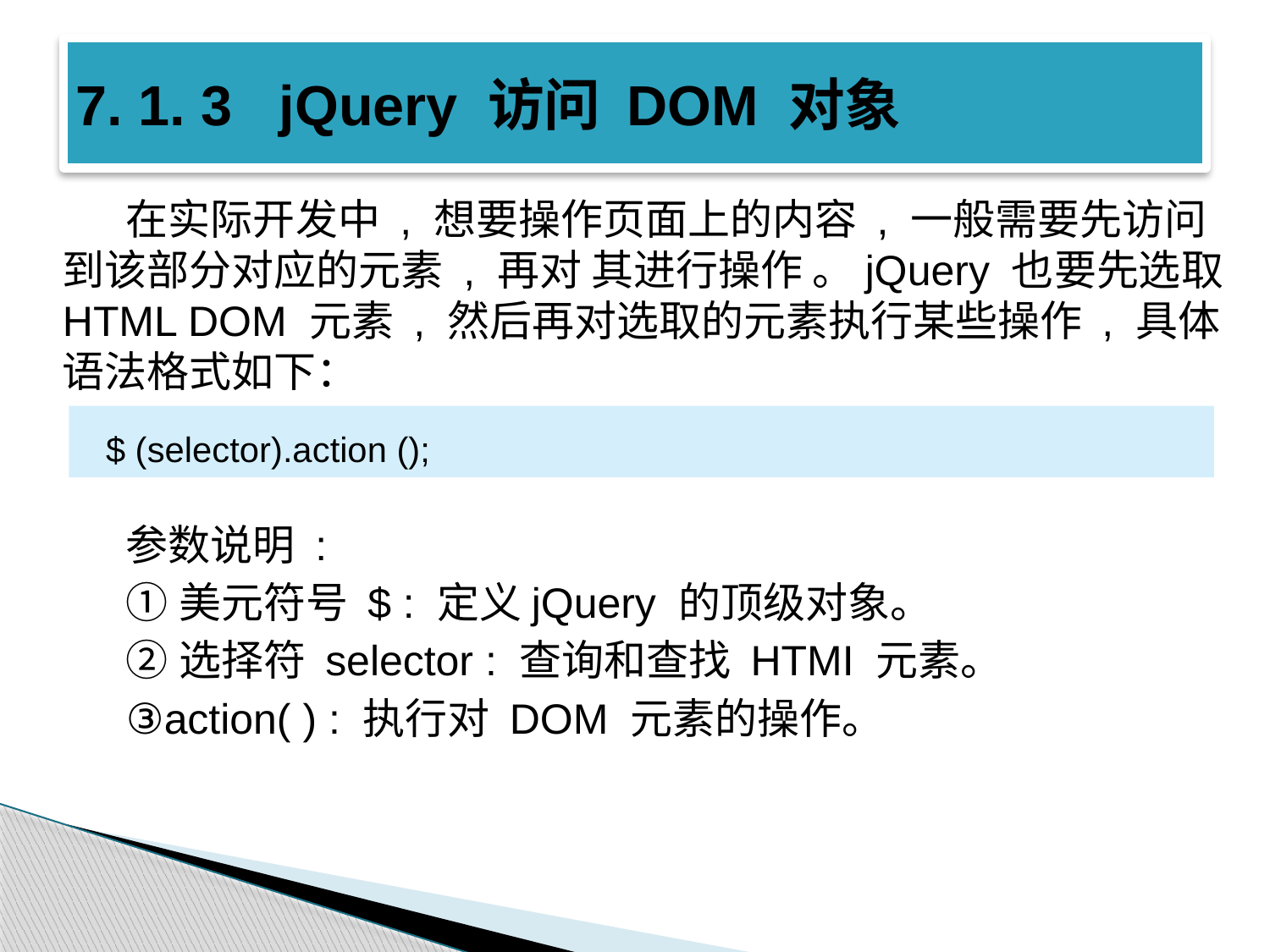

# 7. 1. 3   jQuery 访问 DOM 对象
在实际开发中 , 想要操作页面上的内容 , 一般需要先访问到该部分对应的元素 , 再对 其进行操作 。jQuery 也要先选取 HTML DOM 元素 , 然后再对选取的元素执行某些操作 , 具体语法格式如下：

参数说明 :
①美元符号 $ : 定义jQuery 的顶级对象。
②选择符 selector : 查询和查找 HTMI 元素。
③action( ) : 执行对 DOM 元素的操作。
$ (selector).action ();